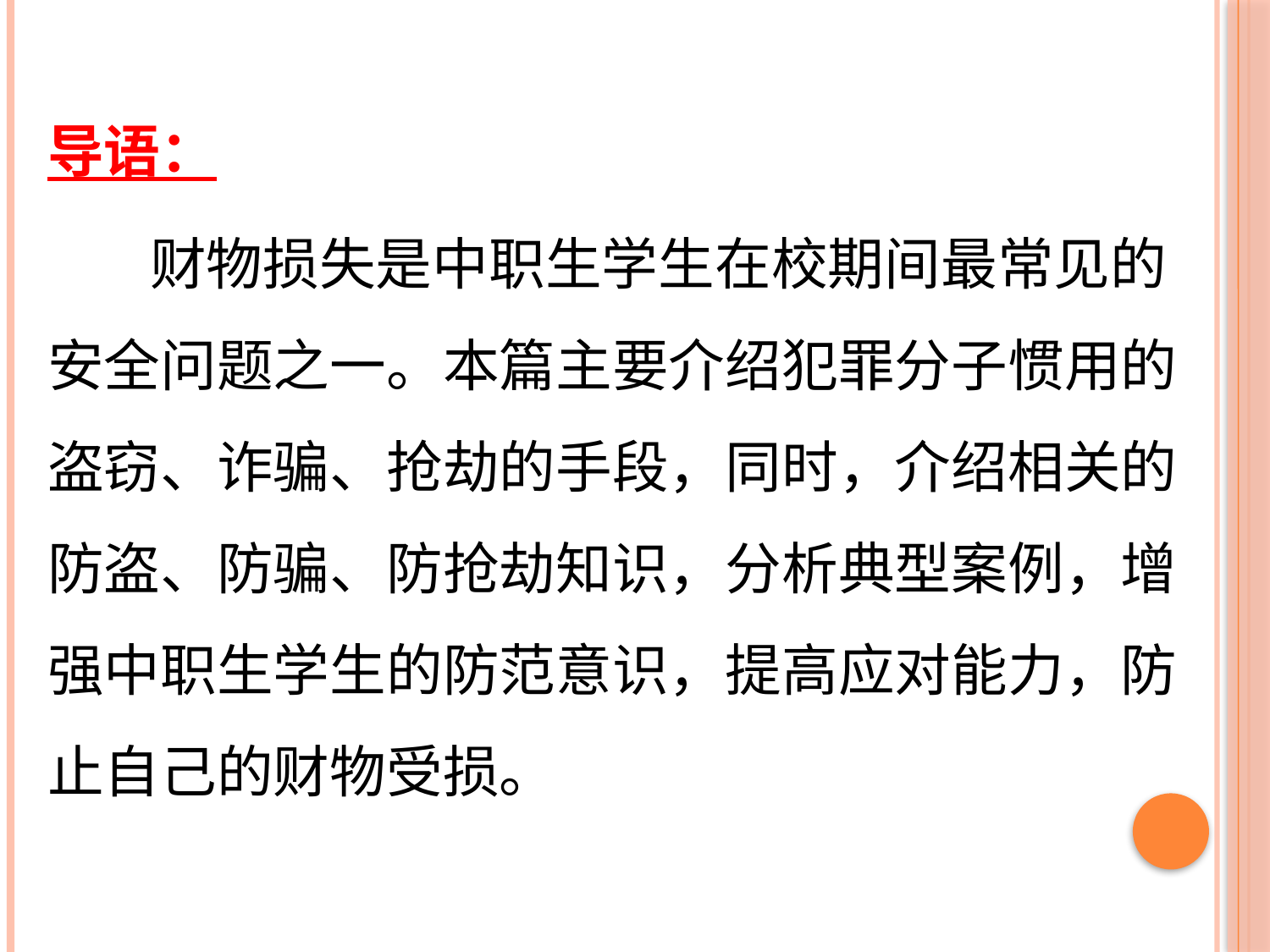

导语：
       财物损失是中职生学生在校期间最常见的安全问题之一。本篇主要介绍犯罪分子惯用的盗窃、诈骗、抢劫的手段，同时，介绍相关的防盗、防骗、防抢劫知识，分析典型案例，增强中职生学生的防范意识，提高应对能力，防止自己的财物受损。